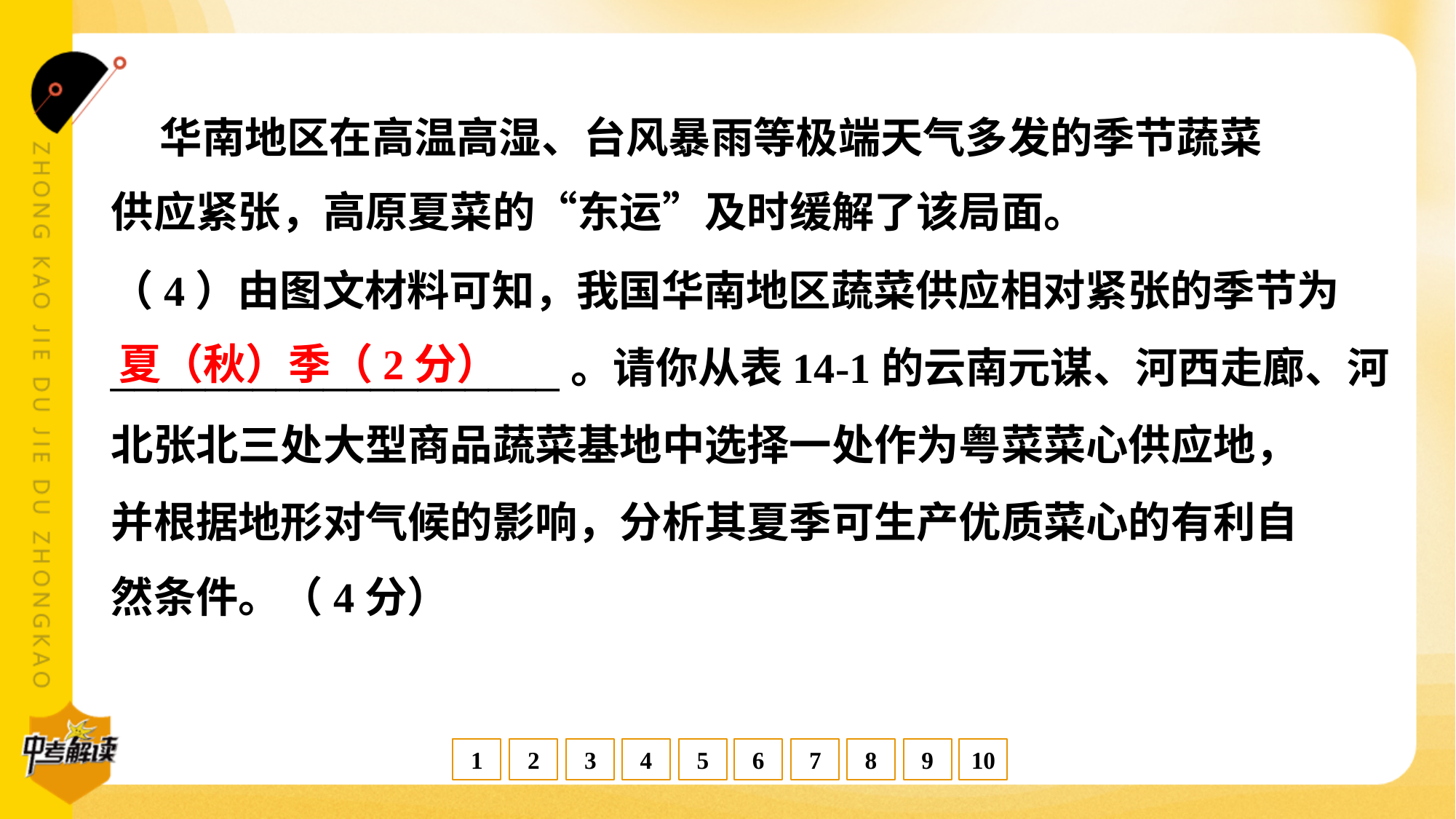

华南地区在高温高湿、台风暴雨等极端天气多发的季节蔬菜
供应紧张，高原夏菜的“东运”及时缓解了该局面。
（4）由图文材料可知，我国华南地区蔬菜供应相对紧张的季节为
___________________。请你从表14-1的云南元谋、河西走廊、河
北张北三处大型商品蔬菜基地中选择一处作为粤菜菜心供应地，
并根据地形对气候的影响，分析其夏季可生产优质菜心的有利自
然条件。（4分）
夏（秋）季（2分）